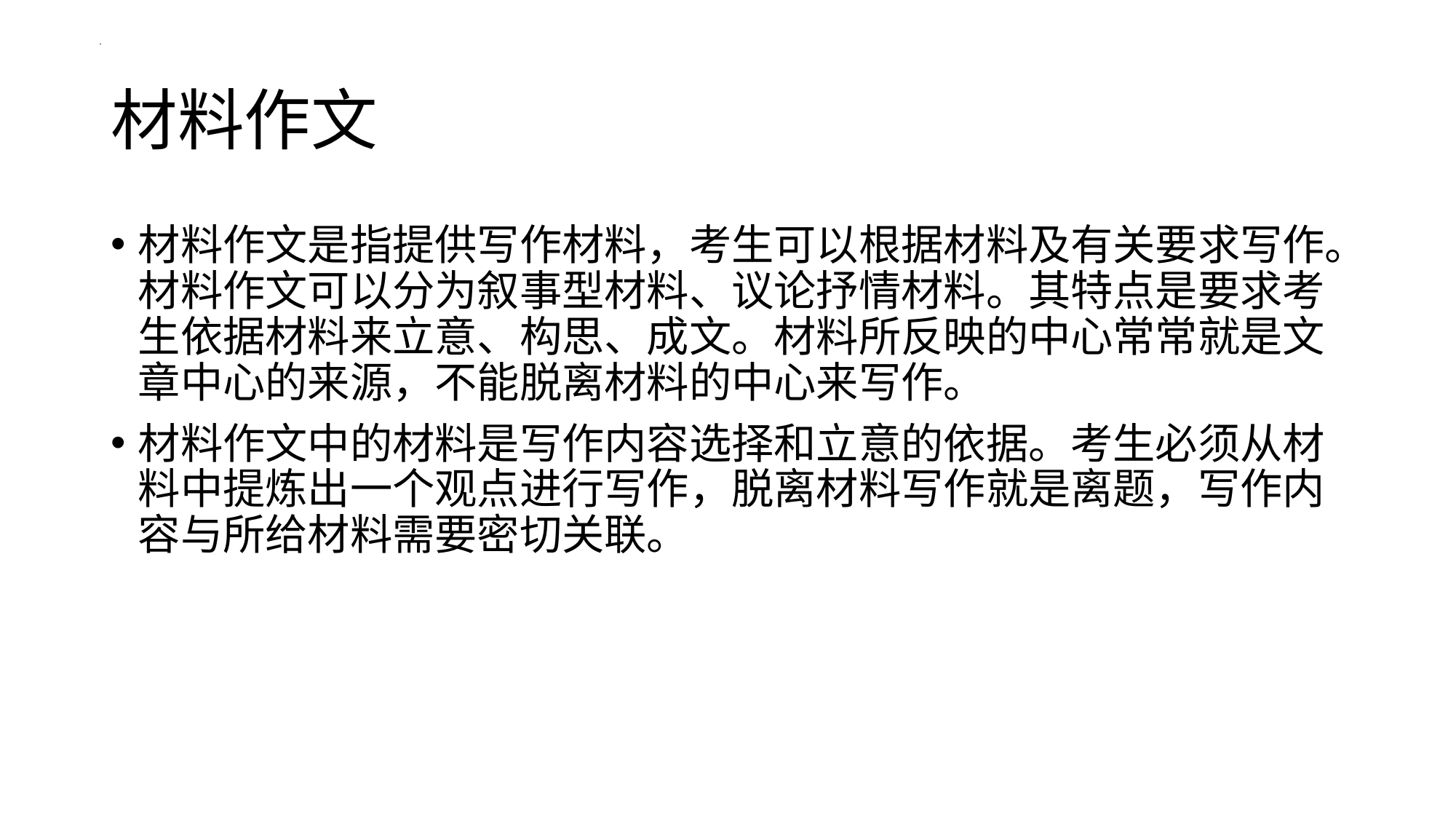

# 材料作文
材料作文是指提供写作材料，考生可以根据材料及有关要求写作。材料作文可以分为叙事型材料、议论抒情材料。其特点是要求考生依据材料来立意、构思、成文。材料所反映的中心常常就是文章中心的来源，不能脱离材料的中心来写作。
材料作文中的材料是写作内容选择和立意的依据。考生必须从材料中提炼出一个观点进行写作，脱离材料写作就是离题，写作内容与所给材料需要密切关联。